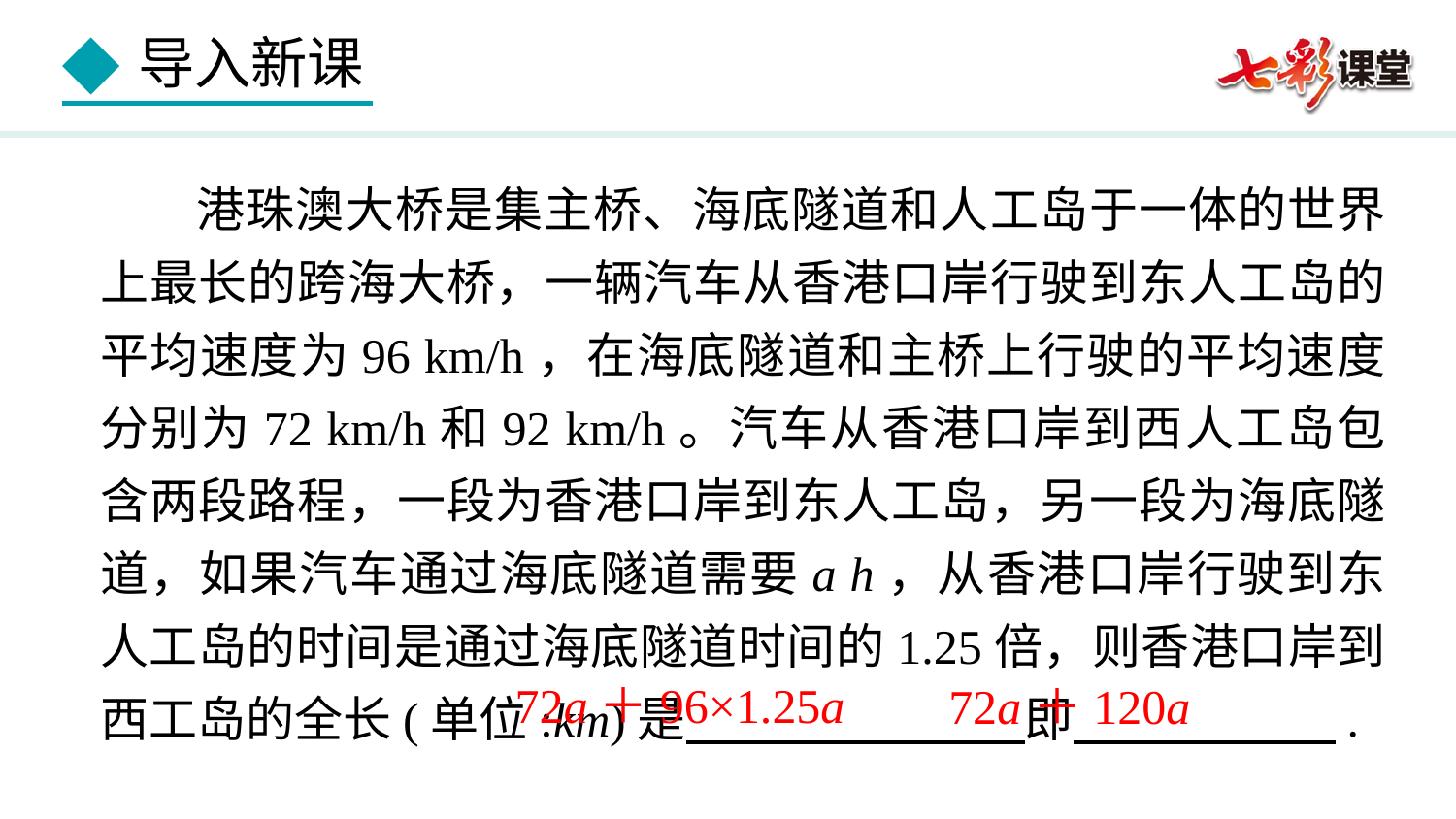

港珠澳大桥是集主桥、海底隧道和人工岛于一体的世界上最长的跨海大桥，一辆汽车从香港口岸行驶到东人工岛的平均速度为96 km/h，在海底隧道和主桥上行驶的平均速度分别为72 km/h和92 km/h。汽车从香港口岸到西人工岛包含两段路程，一段为香港口岸到东人工岛，另一段为海底隧道，如果汽车通过海底隧道需要a h，从香港口岸行驶到东人工岛的时间是通过海底隧道时间的1.25倍，则香港口岸到西工岛的全长(单位:km)是                               即                        .
72a＋96×1.25a
72a＋120a